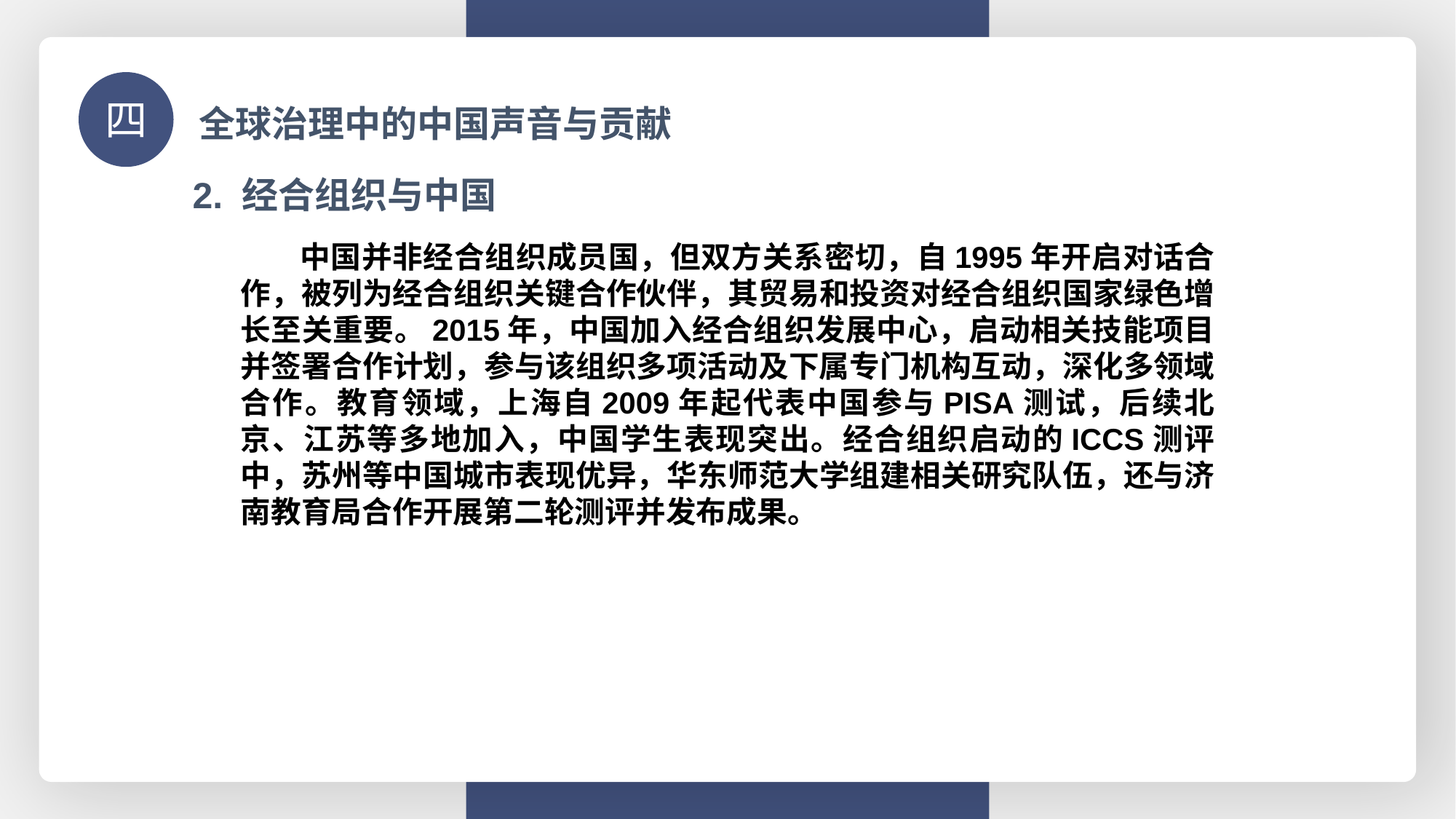

四
全球治理中的中国声音与贡献
2. 经合组织与中国
       中国并非经合组织成员国，但双方关系密切，自1995年开启对话合作，被列为经合组织关键合作伙伴，其贸易和投资对经合组织国家绿色增长至关重要。2015年，中国加入经合组织发展中心，启动相关技能项目并签署合作计划，参与该组织多项活动及下属专门机构互动，深化多领域合作。教育领域，上海自2009年起代表中国参与PISA测试，后续北京、江苏等多地加入，中国学生表现突出。经合组织启动的ICCS测评中，苏州等中国城市表现优异，华东师范大学组建相关研究队伍，还与济南教育局合作开展第二轮测评并发布成果。